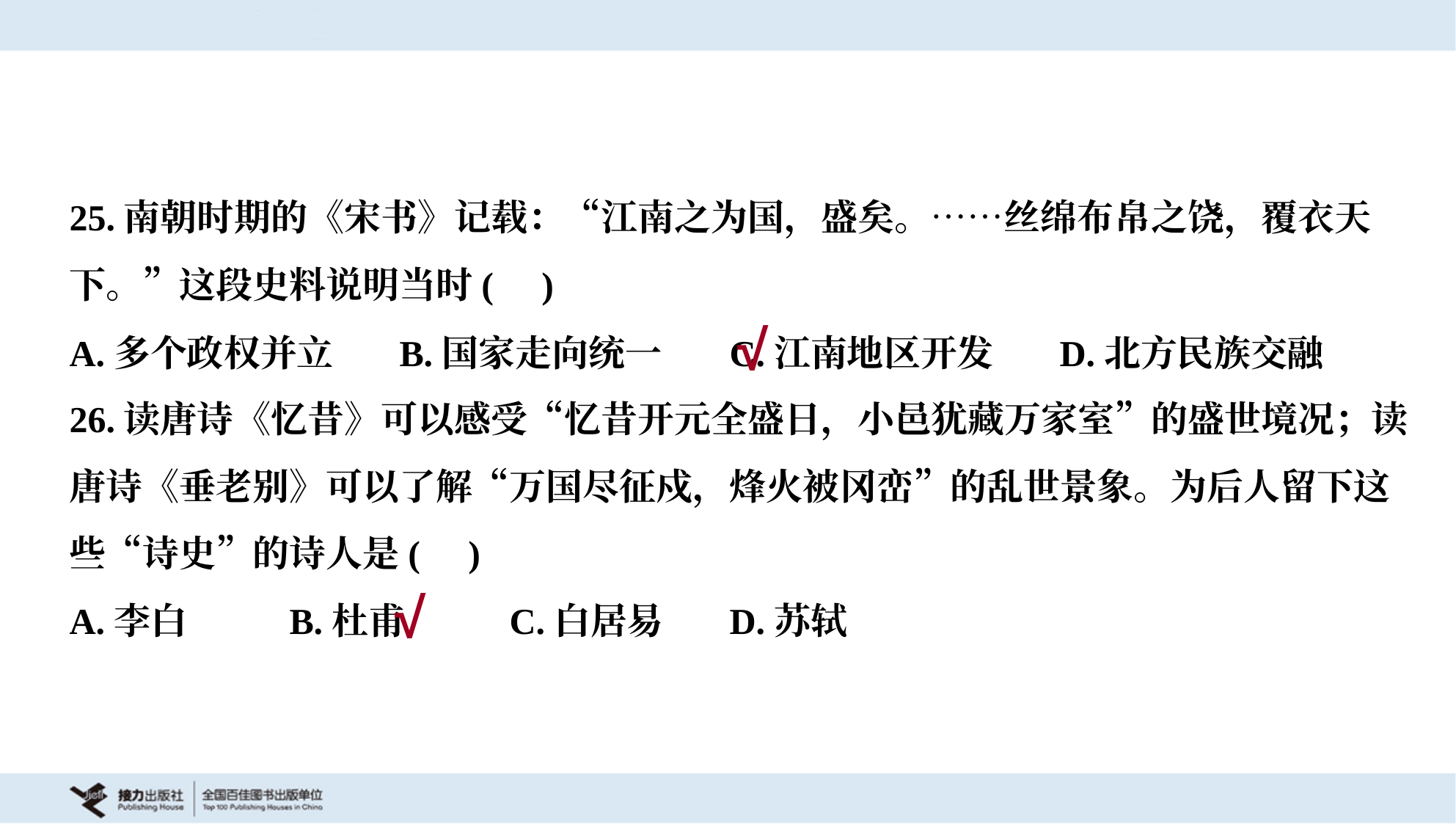

25.南朝时期的《宋书》记载：“江南之为国，盛矣。……丝绵布帛之饶，覆衣天
下。”这段史料说明当时(     )
A.多个政权并立	B.国家走向统一	C.江南地区开发	D.北方民族交融
√
26.读唐诗《忆昔》可以感受“忆昔开元全盛日，小邑犹藏万家室”的盛世境况；读
唐诗《垂老别》可以了解“万国尽征戍，烽火被冈峦”的乱世景象。为后人留下这
些“诗史”的诗人是(     )
A.李白	B.杜甫	C.白居易	D.苏轼
√